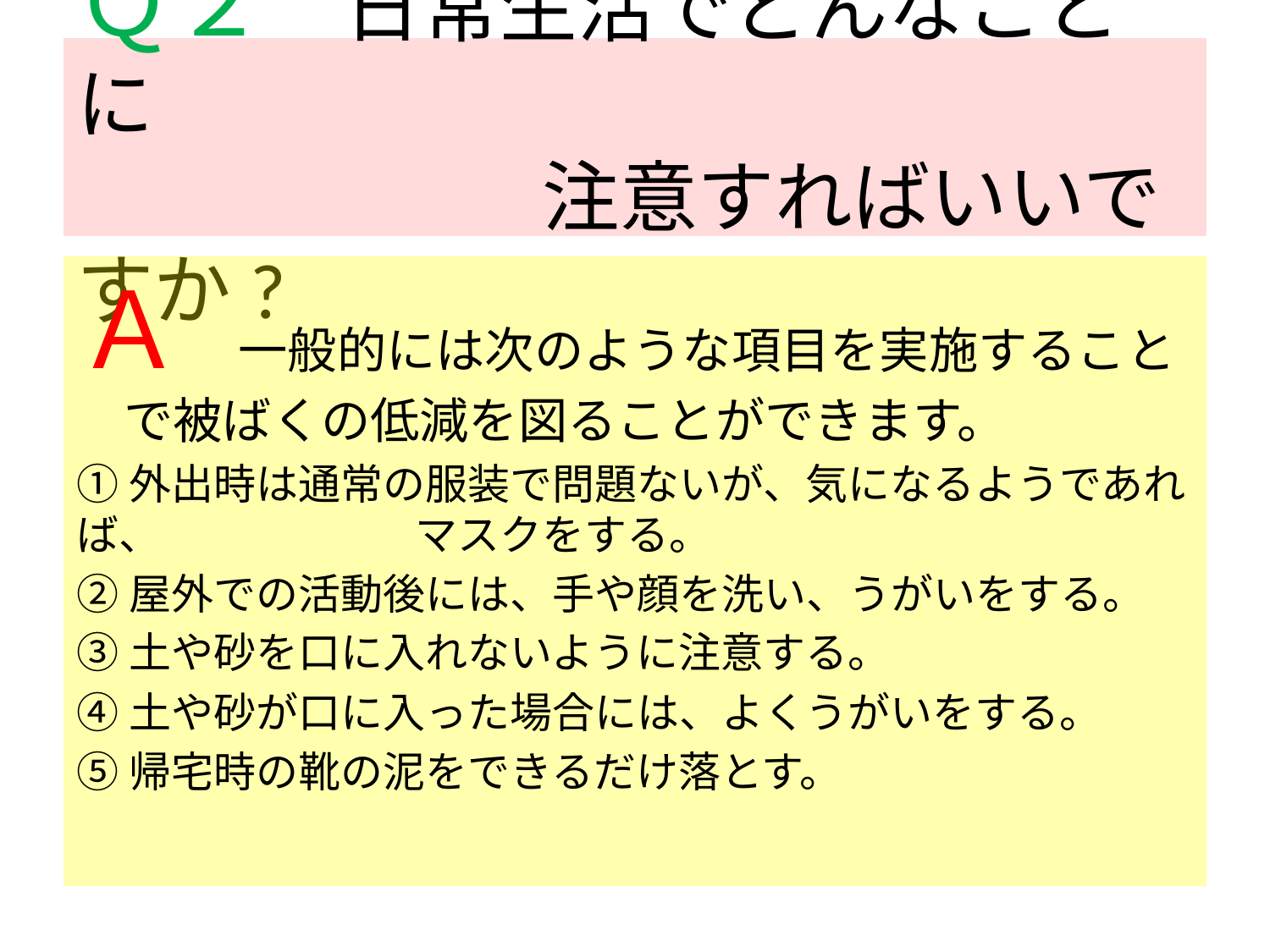

# Ｑ２　日常生活でどんなことに 　　　　　　注意すればいいですか?
Ａ　一般的には次のような項目を実施することで被ばくの低減を図ることができます。
①外出時は通常の服装で問題ないが、気になるようであれば、　　　　　　マスクをする。
②屋外での活動後には、手や顔を洗い、うがいをする。
③土や砂を口に入れないように注意する。
④土や砂が口に入った場合には、よくうがいをする。
⑤帰宅時の靴の泥をできるだけ落とす。